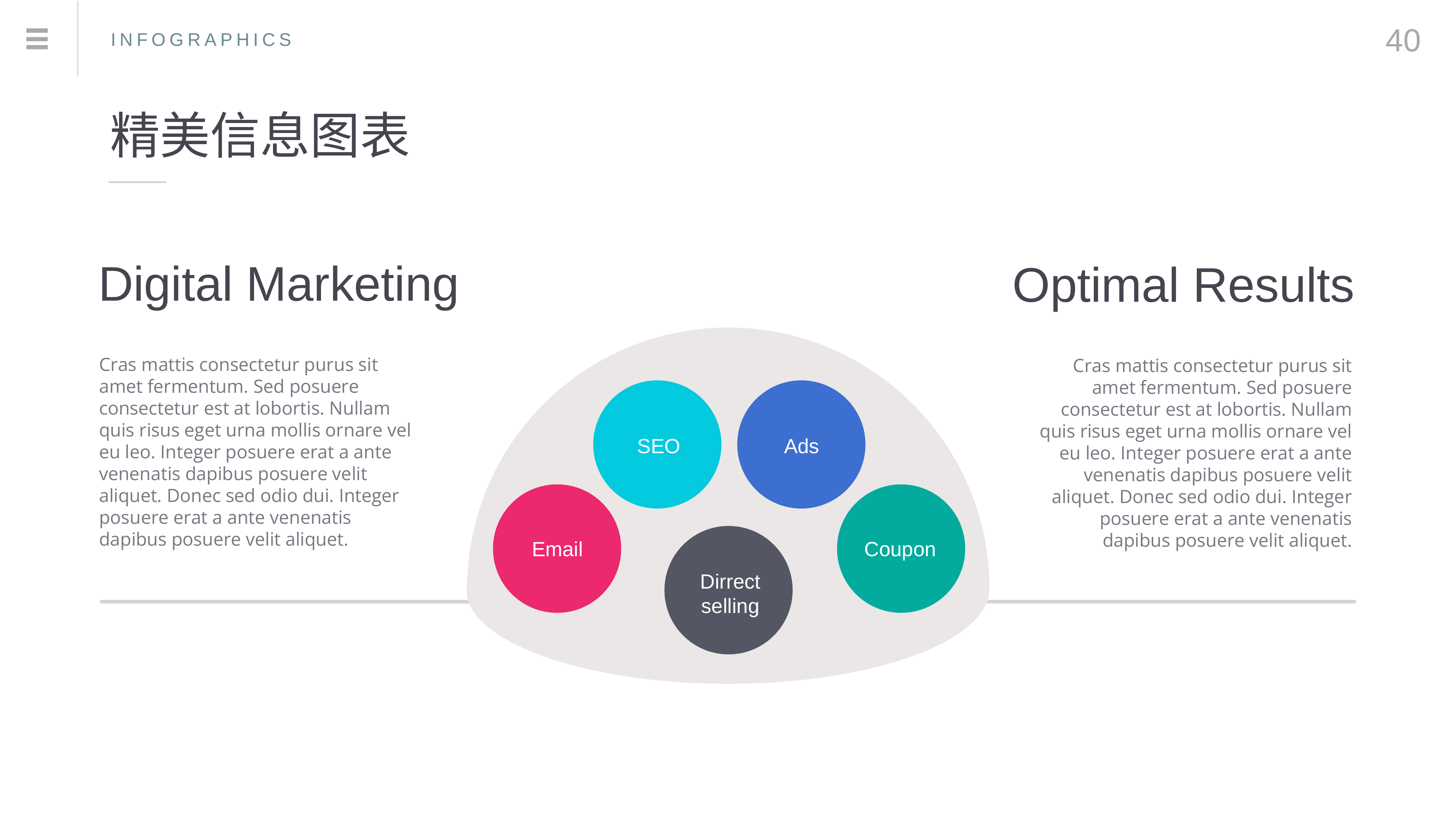

40
INFOGRAPHICS
精美信息图表

Digital Marketing
Optimal Results

Cras mattis consectetur purus sit amet fermentum. Sed posuere consectetur est at lobortis. Nullam quis risus eget urna mollis ornare vel eu leo. Integer posuere erat a ante venenatis dapibus posuere velit aliquet. Donec sed odio dui. Integer posuere erat a ante venenatis dapibus posuere velit aliquet.
Cras mattis consectetur purus sit amet fermentum. Sed posuere consectetur est at lobortis. Nullam quis risus eget urna mollis ornare vel eu leo. Integer posuere erat a ante venenatis dapibus posuere velit aliquet. Donec sed odio dui. Integer posuere erat a ante venenatis dapibus posuere velit aliquet.

Ads
SEO

Email
Coupon

Dirrect
selling